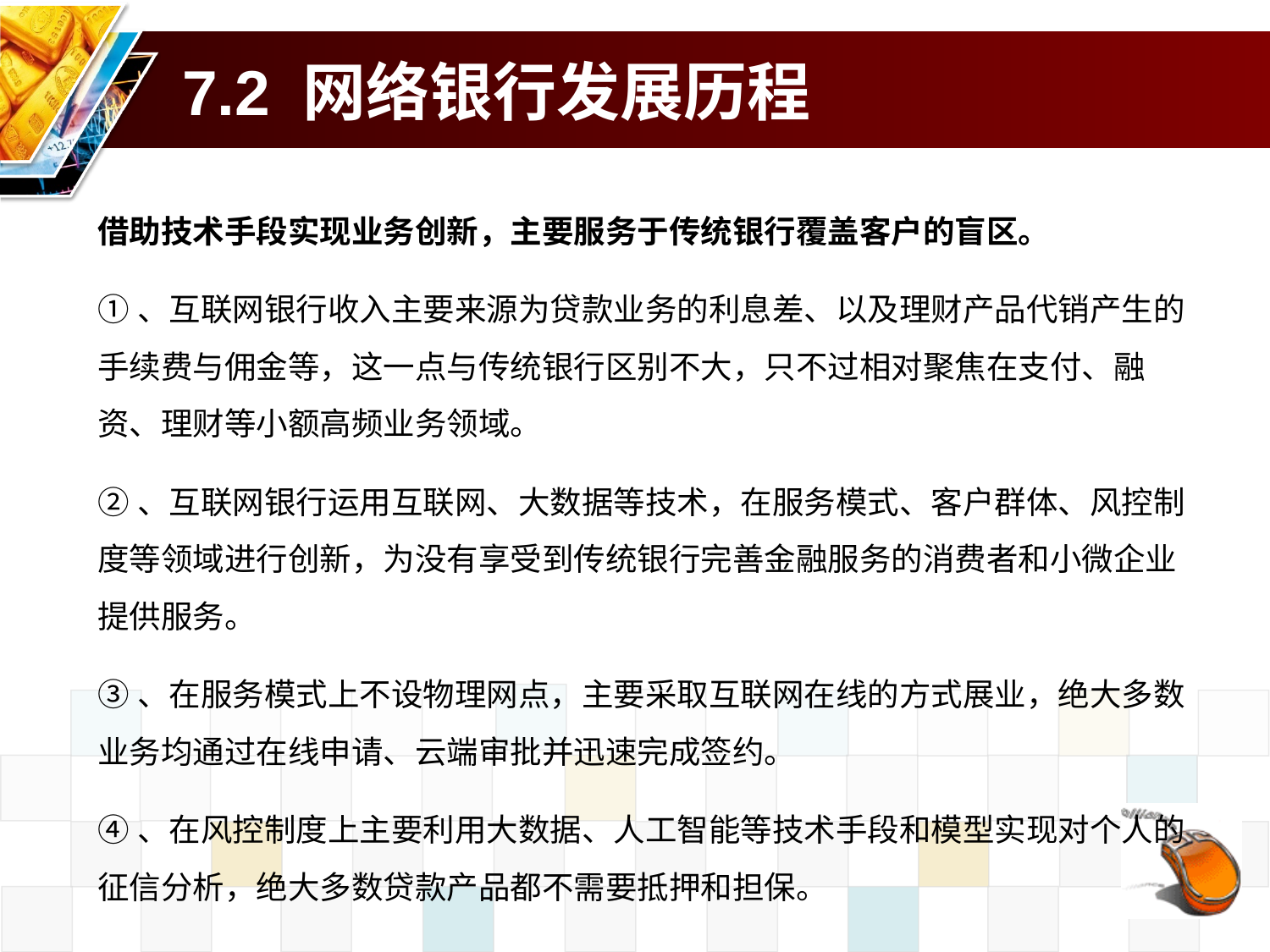

# 7.2 网络银行发展历程
借助技术手段实现业务创新，主要服务于传统银行覆盖客户的盲区。
①、互联网银行收入主要来源为贷款业务的利息差、以及理财产品代销产生的手续费与佣金等，这一点与传统银行区别不大，只不过相对聚焦在支付、融资、理财等小额高频业务领域。
②、互联网银行运用互联网、大数据等技术，在服务模式、客户群体、风控制度等领域进行创新，为没有享受到传统银行完善金融服务的消费者和小微企业提供服务。
③、在服务模式上不设物理网点，主要采取互联网在线的方式展业，绝大多数业务均通过在线申请、云端审批并迅速完成签约。
④、在风控制度上主要利用大数据、人工智能等技术手段和模型实现对个人的征信分析，绝大多数贷款产品都不需要抵押和担保。